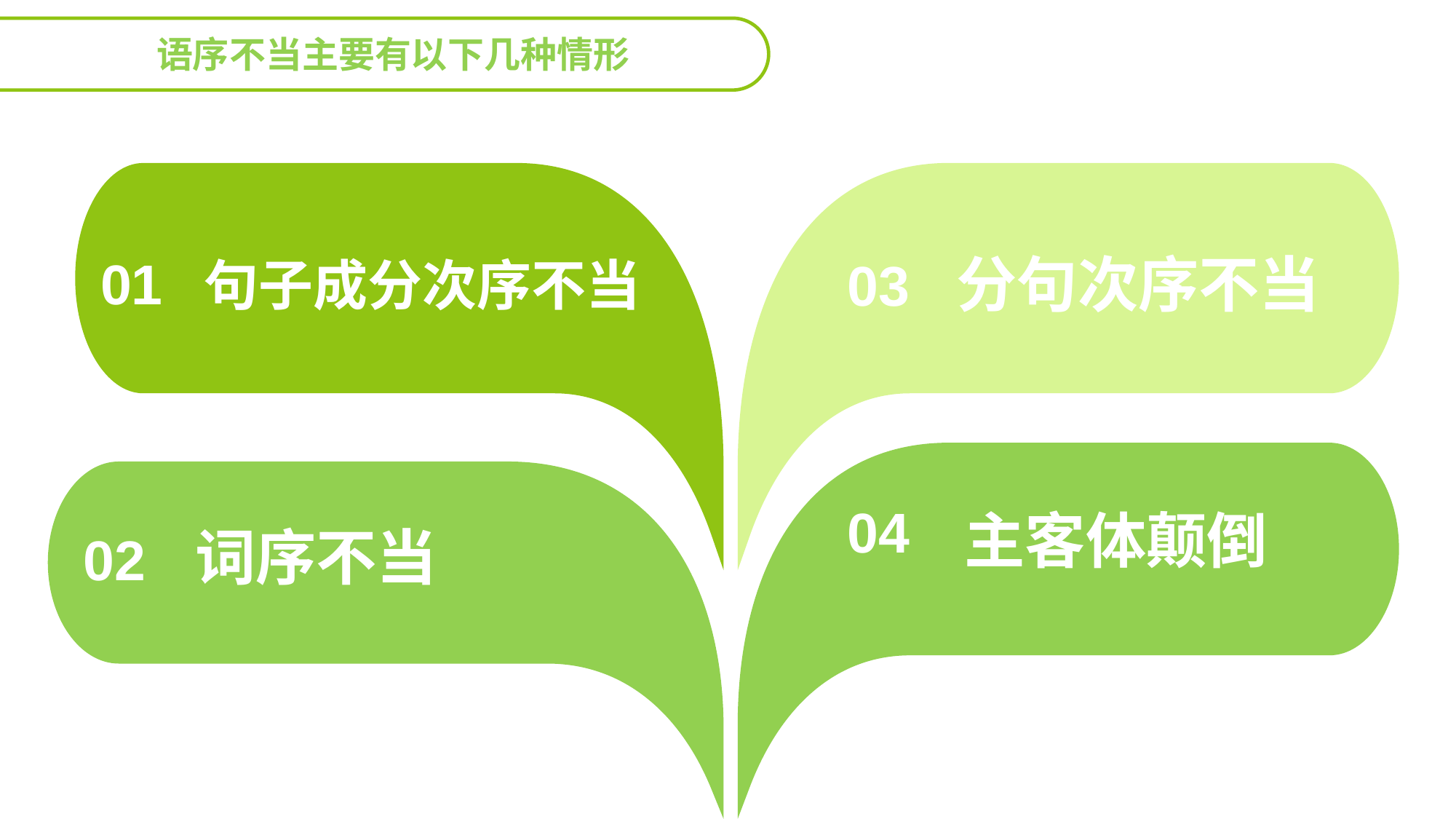

语序不当主要有以下几种情形

分句次序不当
03

01
 句子成分次序不当

04
主客体颠倒

词序不当
02
延迟符